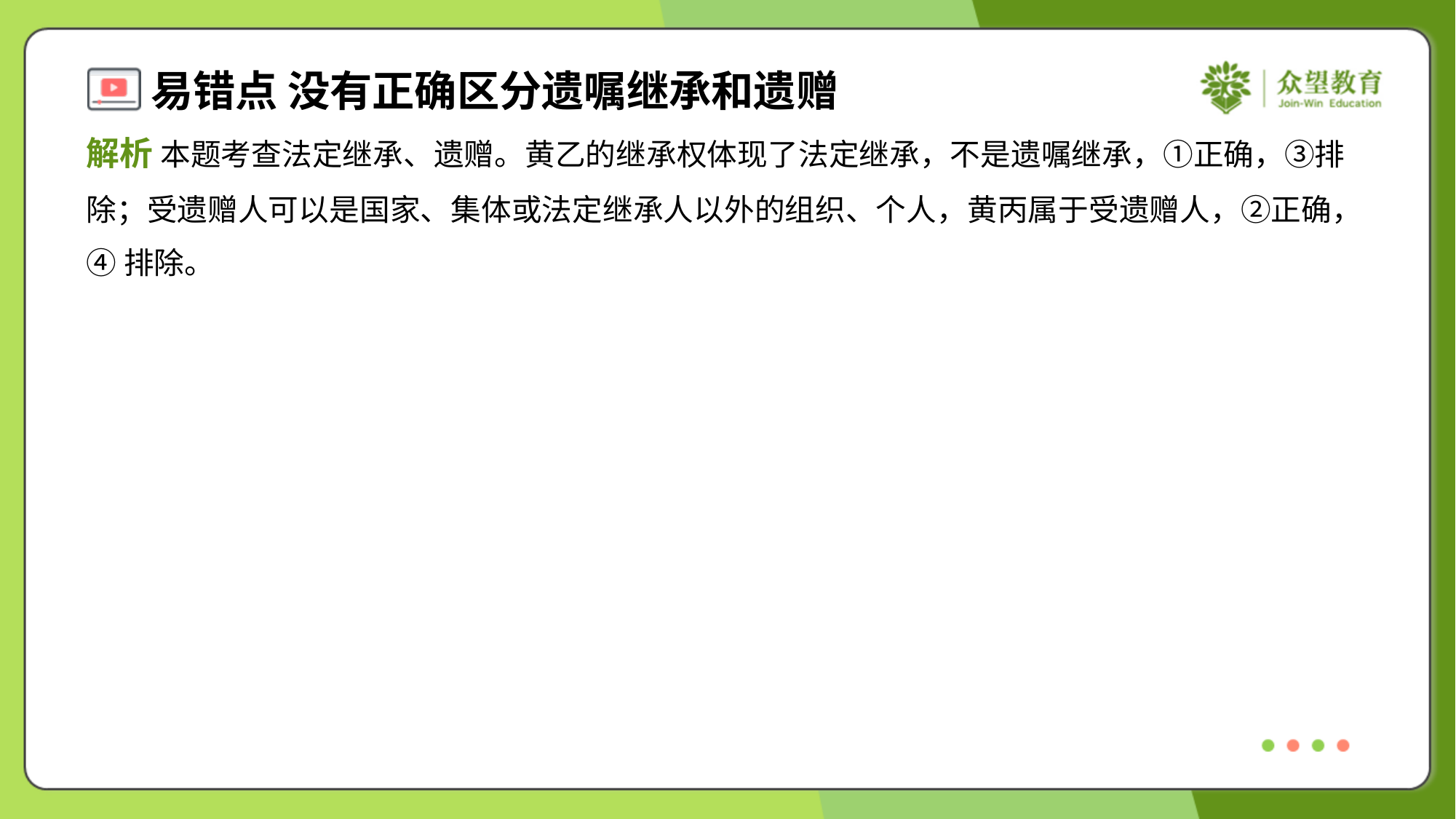

解析 本题考查法定继承、遗赠。黄乙的继承权体现了法定继承，不是遗嘱继承，①正确，③排
除；受遗赠人可以是国家、集体或法定继承人以外的组织、个人，黄丙属于受遗赠人，②正确，
④排除。